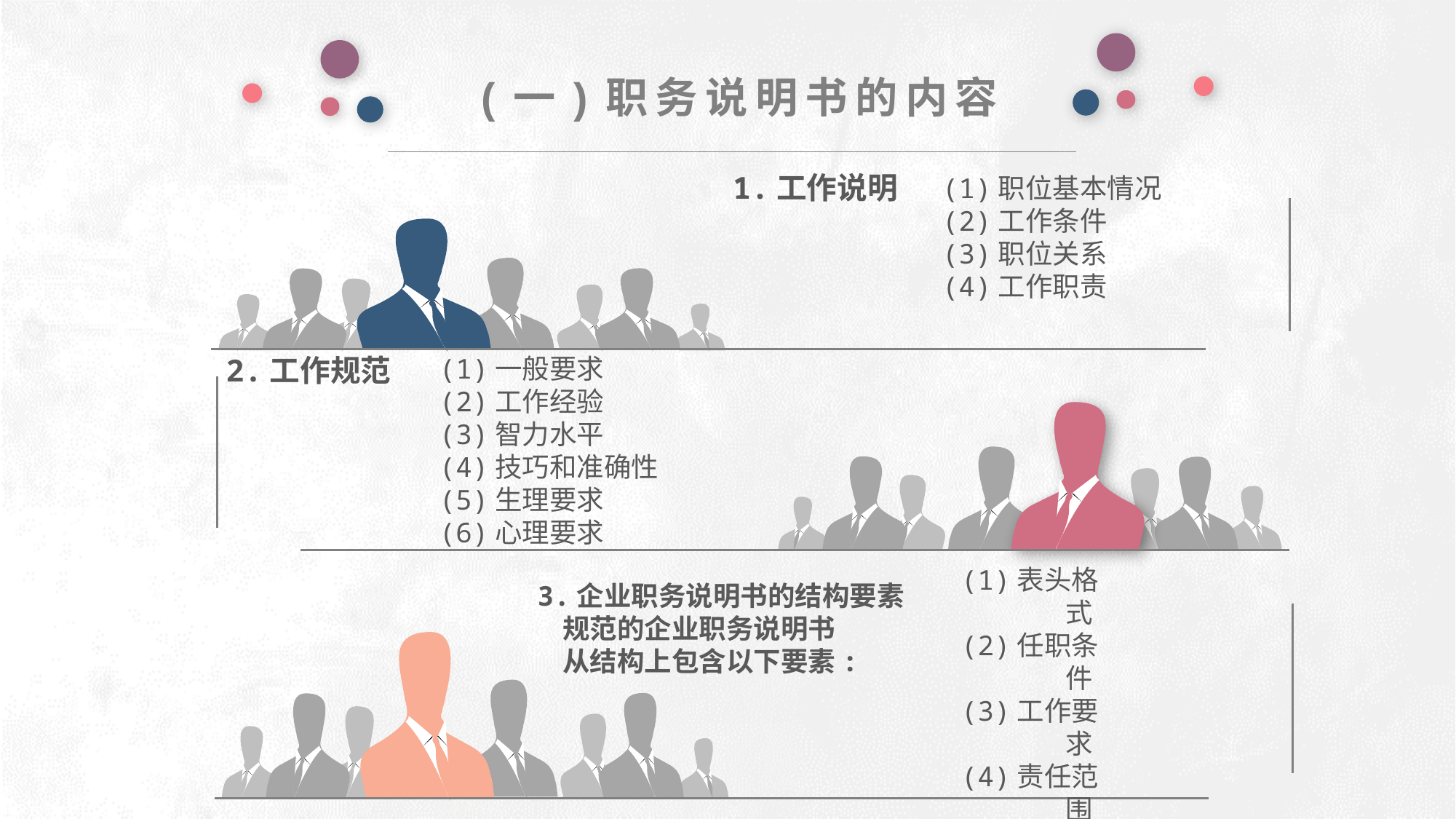

(一)职务说明书的内容

1.工作说明
(1)职位基本情况
(2)工作条件
(3)职位关系
(4)工作职责

e7d195523061f1c0deeec63e560781cfd59afb0ea006f2a87ABB68BF51EA6619813959095094C18C62A12F549504892A4AAA8C1554C6663626E05CA27F281A14E6983772AFC3FB97135759321DEA3D70CCCB10945EC5A0322096E752803368C2184698845E3CCD6DB7F651295A8E4F3FDC19EA64A2B4A4AC1434B55AAE41CF0BF61B375C23F3039959E085EE760725AA
2.工作规范
(1)一般要求
(2)工作经验
(3)智力水平
(4)技巧和准确性
(5)生理要求
(6)心理要求

(1)表头格式
(2)任职条件
(3)工作要求
(4)责任范围
(5)管理结构
(6)工作关系
(7)操作技能
3.企业职务说明书的结构要素
   规范的企业职务说明书
   从结构上包含以下要素: